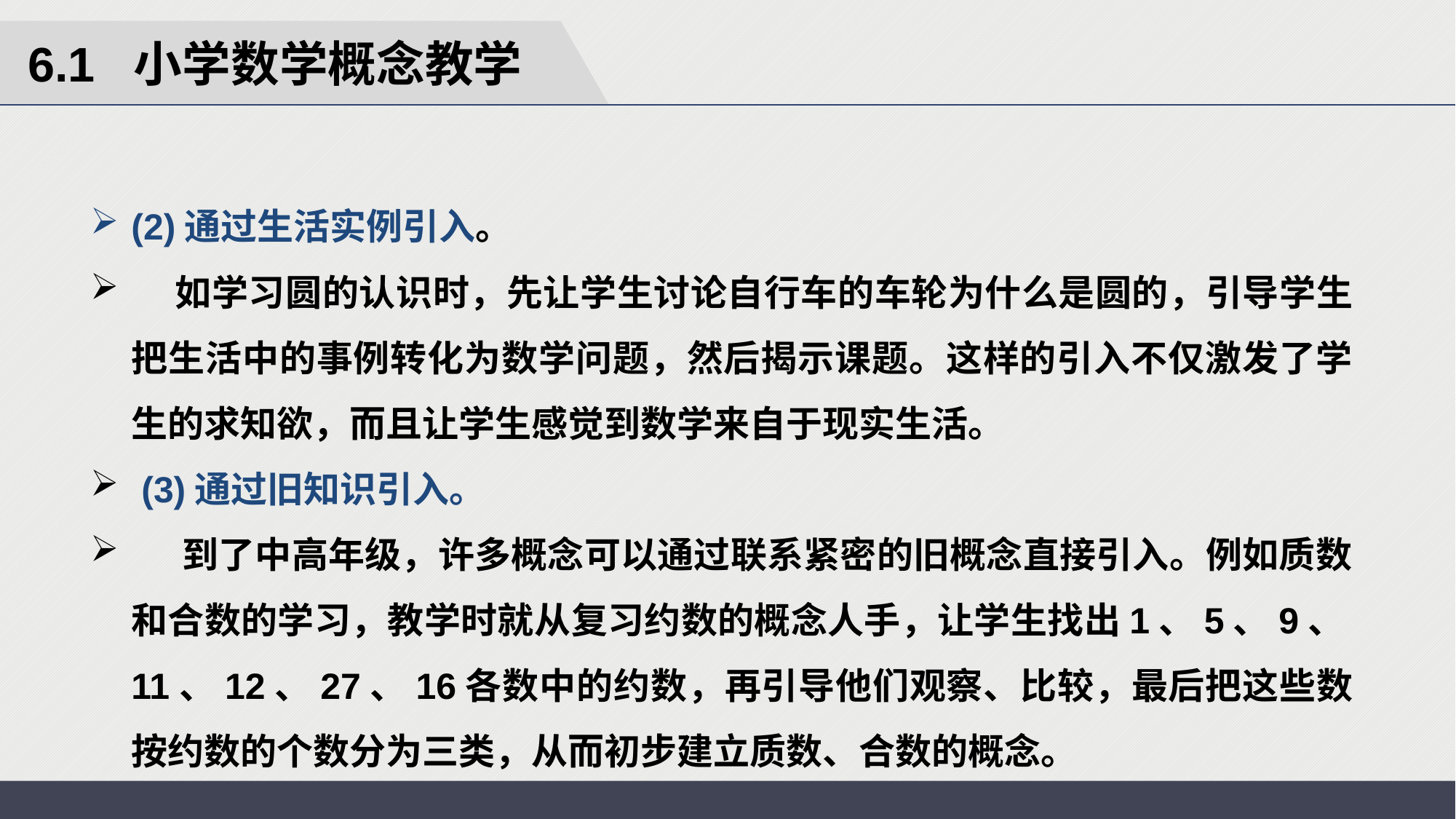

6.1  小学数学概念教学
(2)通过生活实例引入。
    如学习圆的认识时，先让学生讨论自行车的车轮为什么是圆的，引导学生把生活中的事例转化为数学问题，然后揭示课题。这样的引入不仅激发了学生的求知欲，而且让学生感觉到数学来自于现实生活。
 (3)通过旧知识引入。
     到了中高年级，许多概念可以通过联系紧密的旧概念直接引入。例如质数和合数的学习，教学时就从复习约数的概念人手，让学生找出1、5、9、11、12、27、16各数中的约数，再引导他们观察、比较，最后把这些数按约数的个数分为三类，从而初步建立质数、合数的概念。